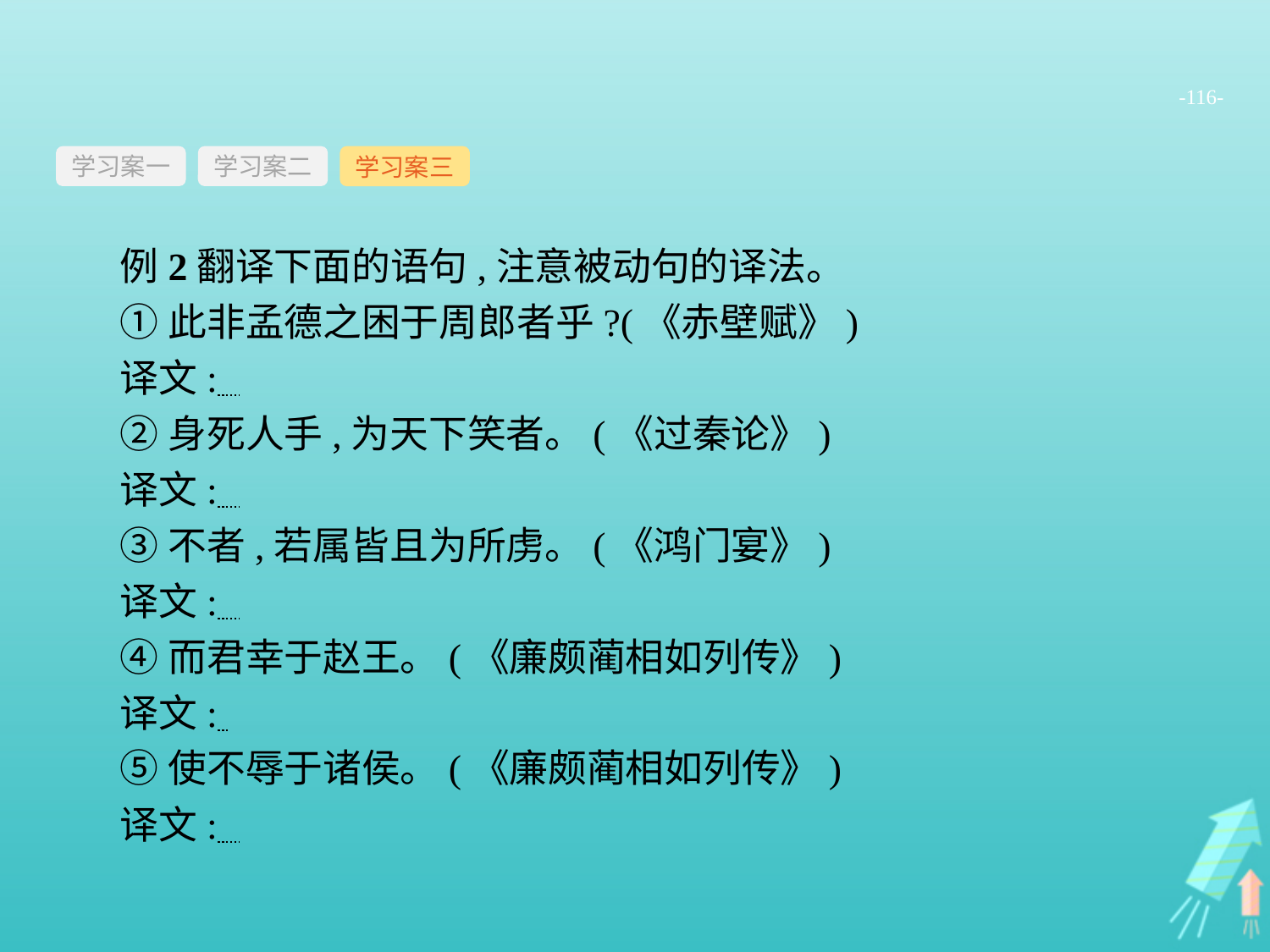

-116-
学习案一
学习案三
学习案二
例2翻译下面的语句,注意被动句的译法。
①此非孟德之困于周郎者乎?(《赤壁赋》)
译文:
②身死人手,为天下笑者。(《过秦论》)
译文:
③不者,若属皆且为所虏。(《鸿门宴》)
译文:
④而君幸于赵王。(《廉颇蔺相如列传》)
译文:
⑤使不辱于诸侯。(《廉颇蔺相如列传》)
译文: